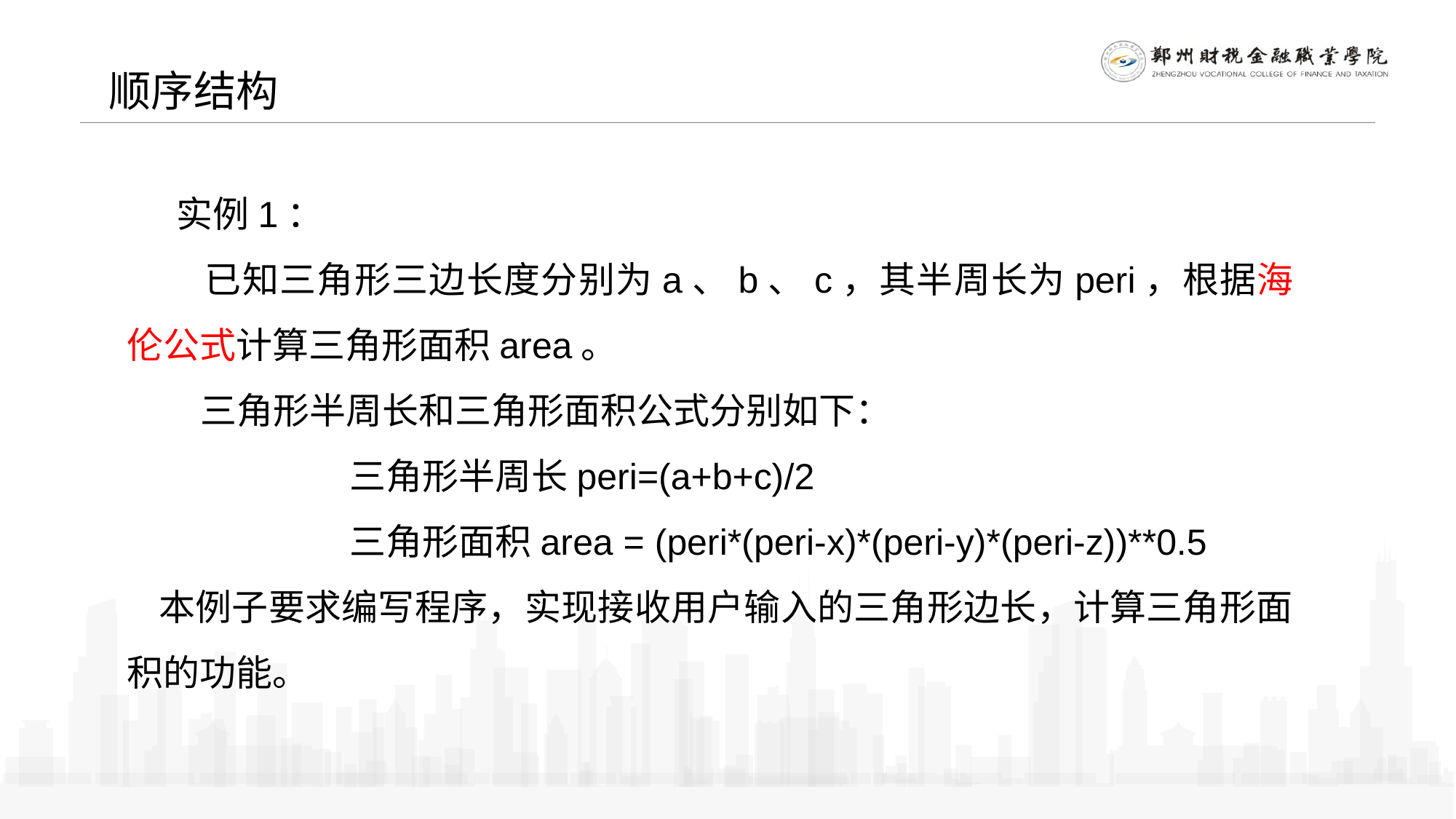

顺序结构
     实例1：
    已知三角形三边长度分别为a、b、c，其半周长为peri，根据海伦公式计算三角形面积area。
    三角形半周长和三角形面积公式分别如下：
三角形半周长peri=(a+b+c)/2
三角形面积area = (peri*(peri-x)*(peri-y)*(peri-z))**0.5
本例子要求编写程序，实现接收用户输入的三角形边长，计算三角形面积的功能。